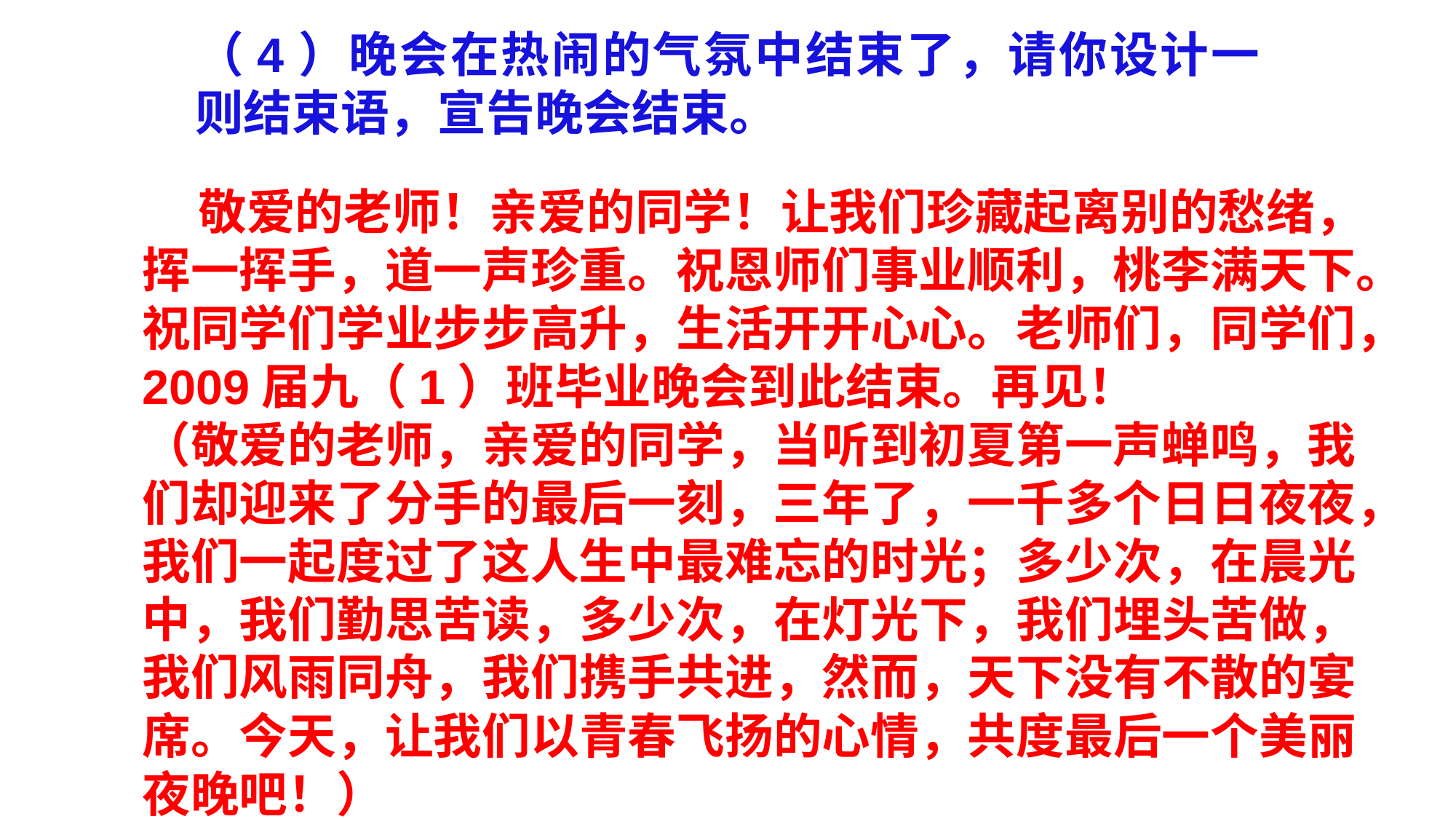

（4）晚会在热闹的气氛中结束了，请你设计一则结束语，宣告晚会结束。
    敬爱的老师！亲爱的同学！让我们珍藏起离别的愁绪，挥一挥手，道一声珍重。祝恩师们事业顺利，桃李满天下。祝同学们学业步步高升，生活开开心心。老师们，同学们，2009届九（1）班毕业晚会到此结束。再见！
（敬爱的老师，亲爱的同学，当听到初夏第一声蝉鸣，我们却迎来了分手的最后一刻，三年了，一千多个日日夜夜，我们一起度过了这人生中最难忘的时光；多少次，在晨光中，我们勤思苦读，多少次，在灯光下，我们埋头苦做，我们风雨同舟，我们携手共进，然而，天下没有不散的宴席。今天，让我们以青春飞扬的心情，共度最后一个美丽夜晚吧！）